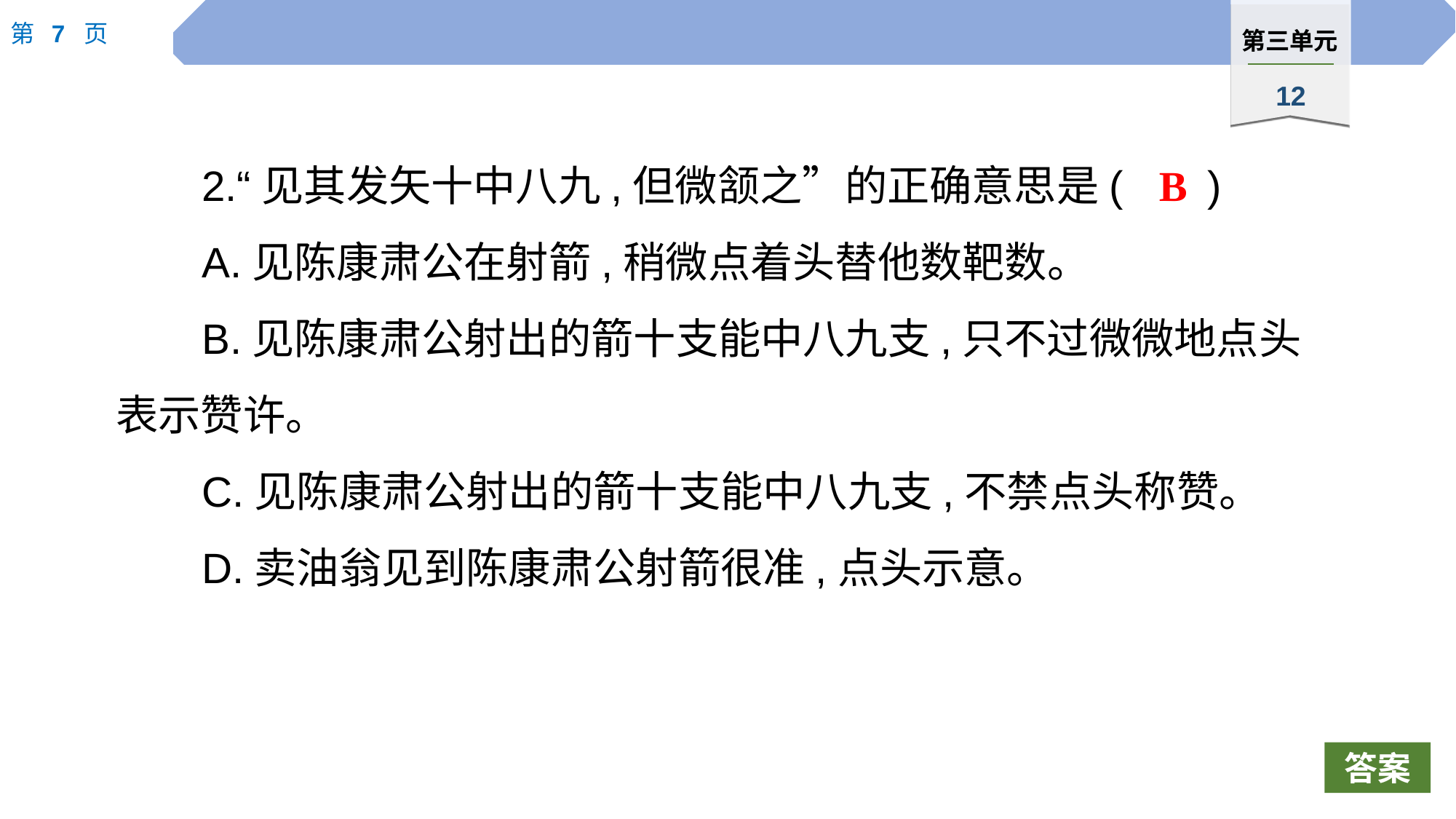

2.“见其发矢十中八九,但微颔之”的正确意思是(	)
A.见陈康肃公在射箭,稍微点着头替他数靶数。
B.见陈康肃公射出的箭十支能中八九支,只不过微微地点头表示赞许。
C.见陈康肃公射出的箭十支能中八九支,不禁点头称赞。
D.卖油翁见到陈康肃公射箭很准,点头示意。
B
答案